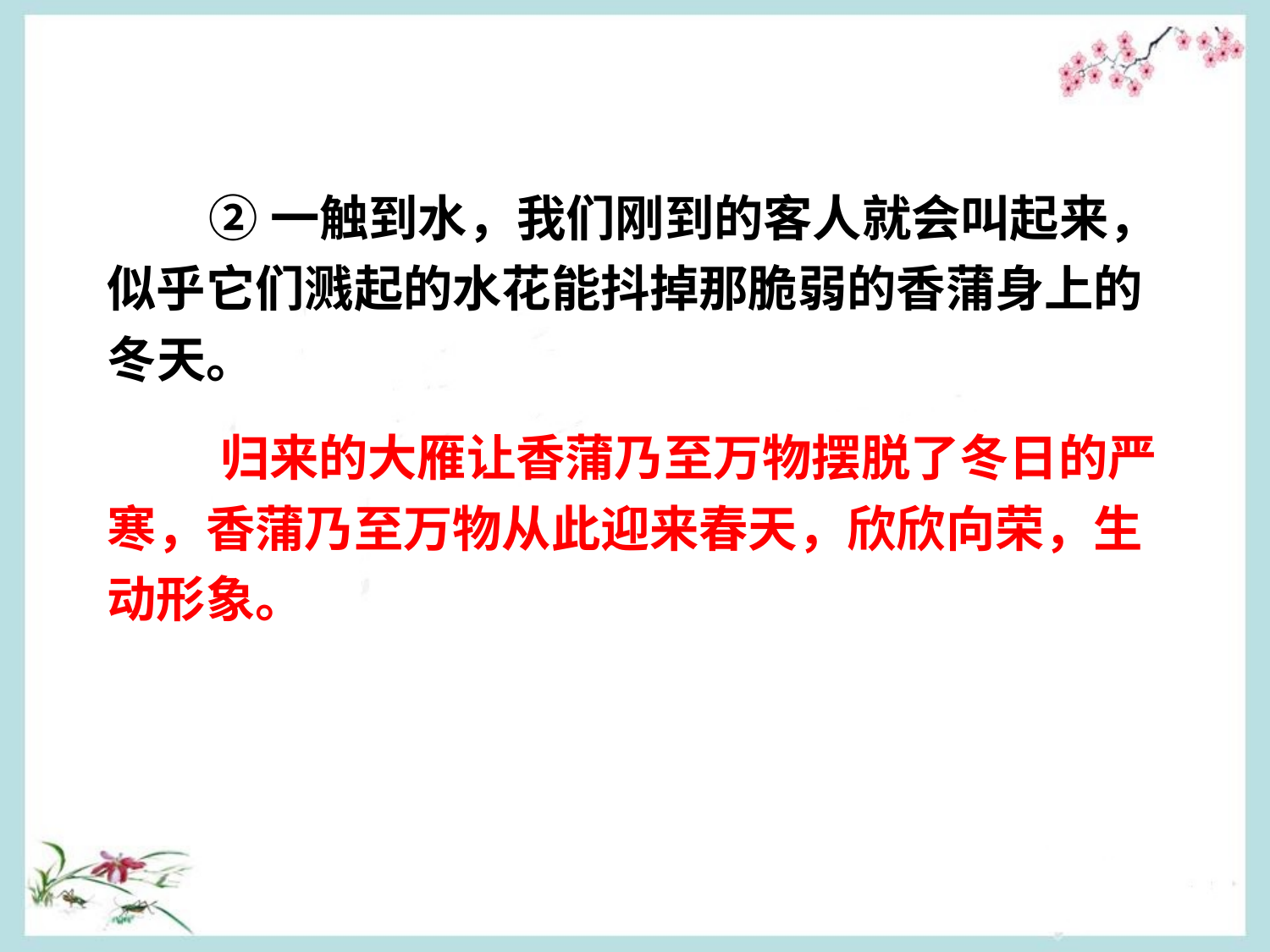

②一触到水，我们刚到的客人就会叫起来，似乎它们溅起的水花能抖掉那脆弱的香蒲身上的冬天。
         归来的大雁让香蒲乃至万物摆脱了冬日的严寒，香蒲乃至万物从此迎来春天，欣欣向荣，生动形象。